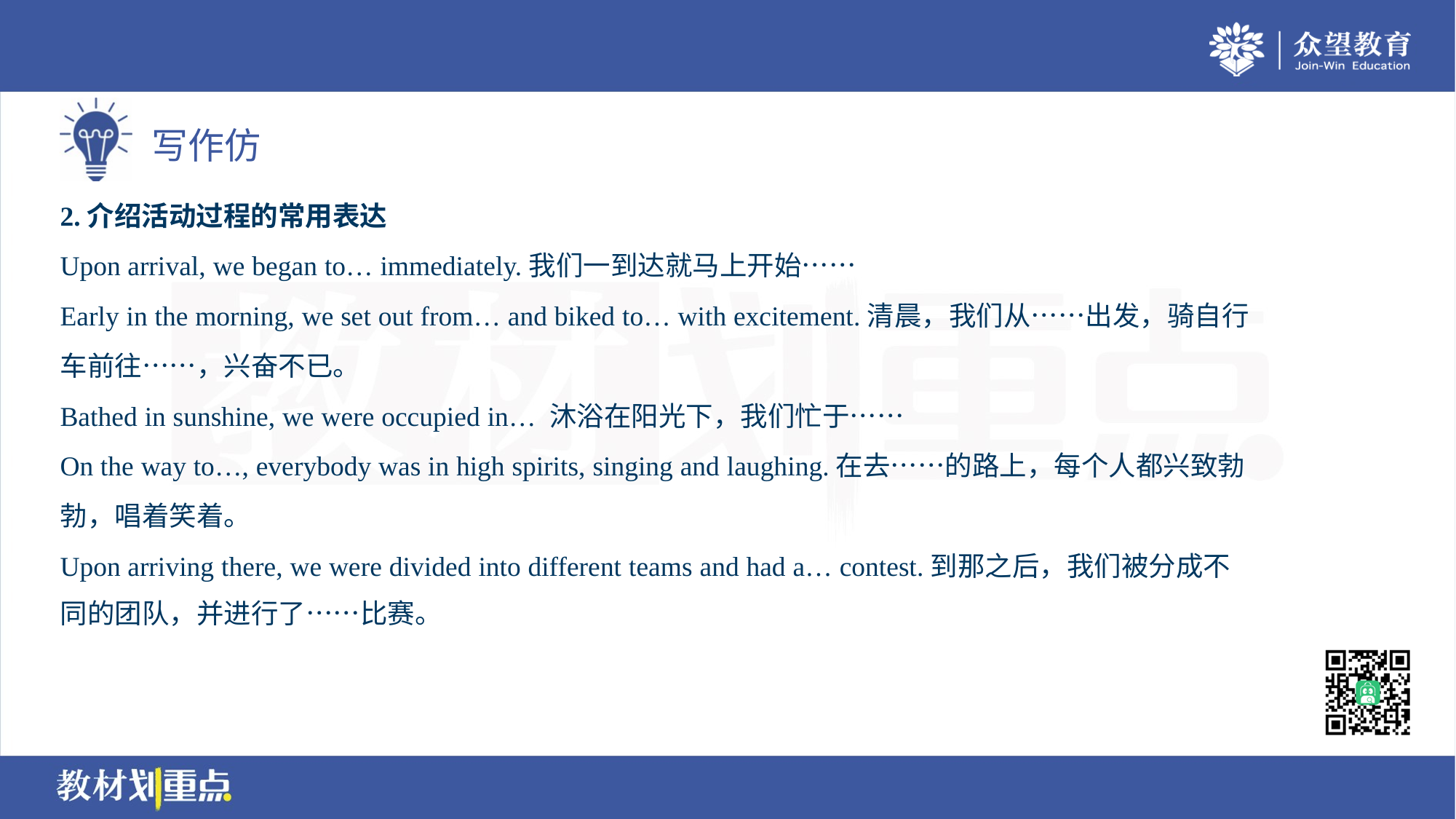

2.介绍活动过程的常用表达
Upon arrival, we began to… immediately.我们一到达就马上开始……
Early in the morning, we set out from… and biked to… with excitement.清晨，我们从……出发，骑自行
车前往……，兴奋不已。
Bathed in sunshine, we were occupied in… 沐浴在阳光下，我们忙于……
On the way to…, everybody was in high spirits, singing and laughing.在去……的路上，每个人都兴致勃
勃，唱着笑着。
Upon arriving there, we were divided into different teams and had a… contest.到那之后，我们被分成不
同的团队，并进行了……比赛。